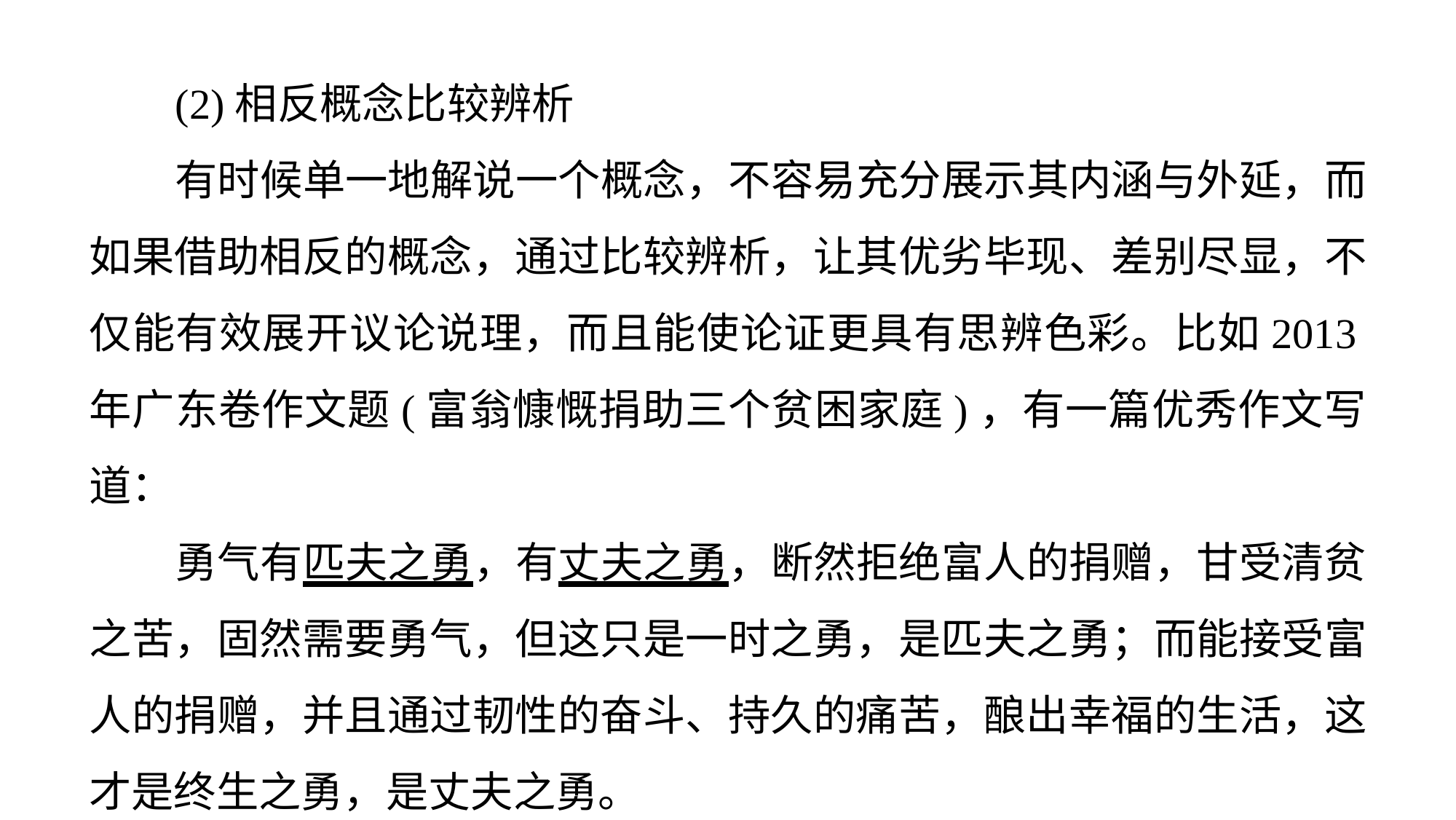

(2)相反概念比较辨析
有时候单一地解说一个概念，不容易充分展示其内涵与外延，而如果借助相反的概念，通过比较辨析，让其优劣毕现、差别尽显，不仅能有效展开议论说理，而且能使论证更具有思辨色彩。比如2013年广东卷作文题(富翁慷慨捐助三个贫困家庭)，有一篇优秀作文写道：
勇气有匹夫之勇，有丈夫之勇，断然拒绝富人的捐赠，甘受清贫之苦，固然需要勇气，但这只是一时之勇，是匹夫之勇；而能接受富人的捐赠，并且通过韧性的奋斗、持久的痛苦，酿出幸福的生活，这才是终生之勇，是丈夫之勇。